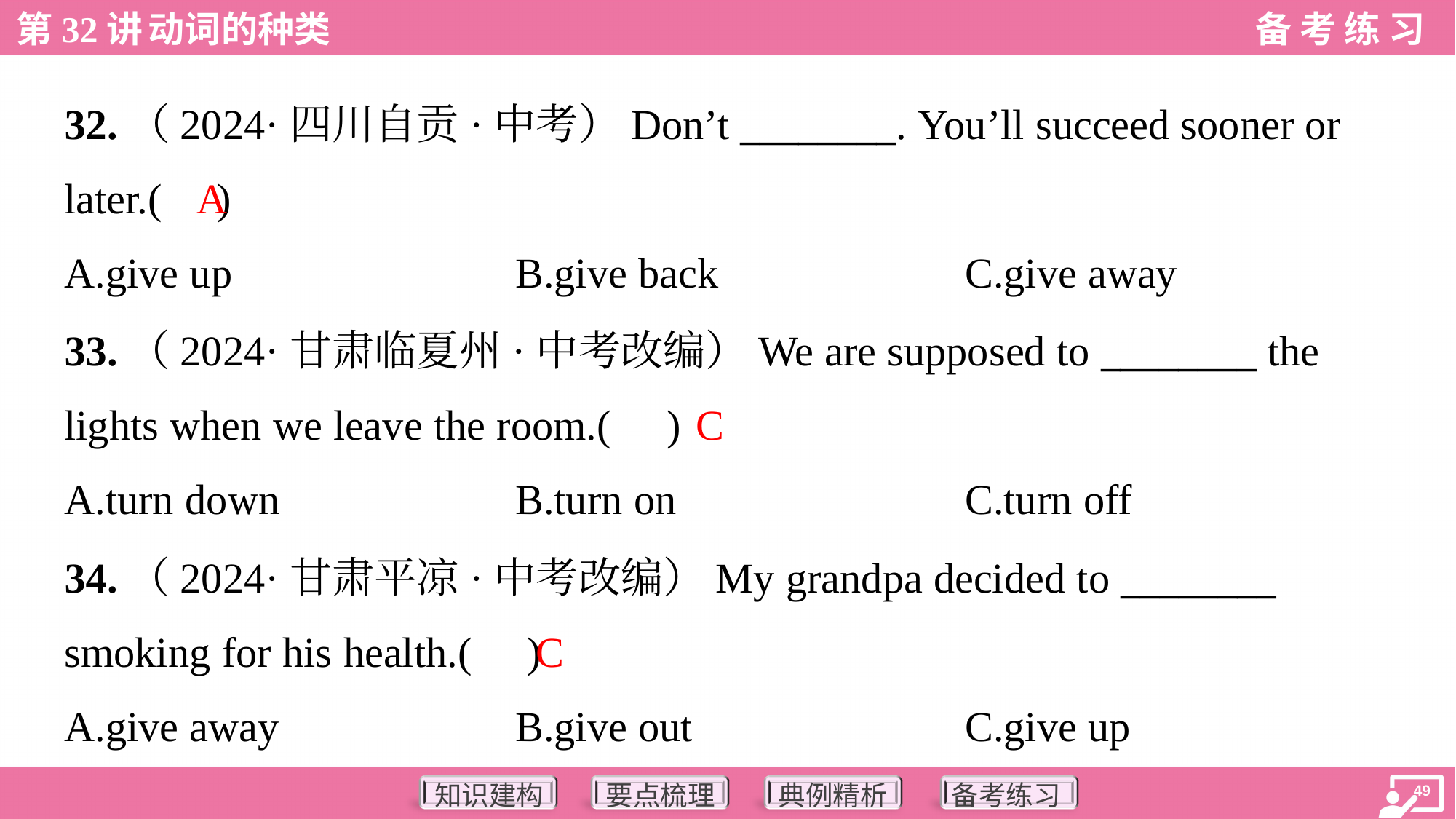

32.（2024·四川自贡·中考）Don’t ________. You’ll succeed sooner or
later.(     )
A
A.give up	B.give back	C.give away
33.（2024·甘肃临夏州·中考改编）We are supposed to ________ the
lights when we leave the room.(     )
C
A.turn down	B.turn on	C.turn off
34.（2024·甘肃平凉·中考改编）My grandpa decided to ________
smoking for his health.(     )
C
A.give away	B.give out	C.give up